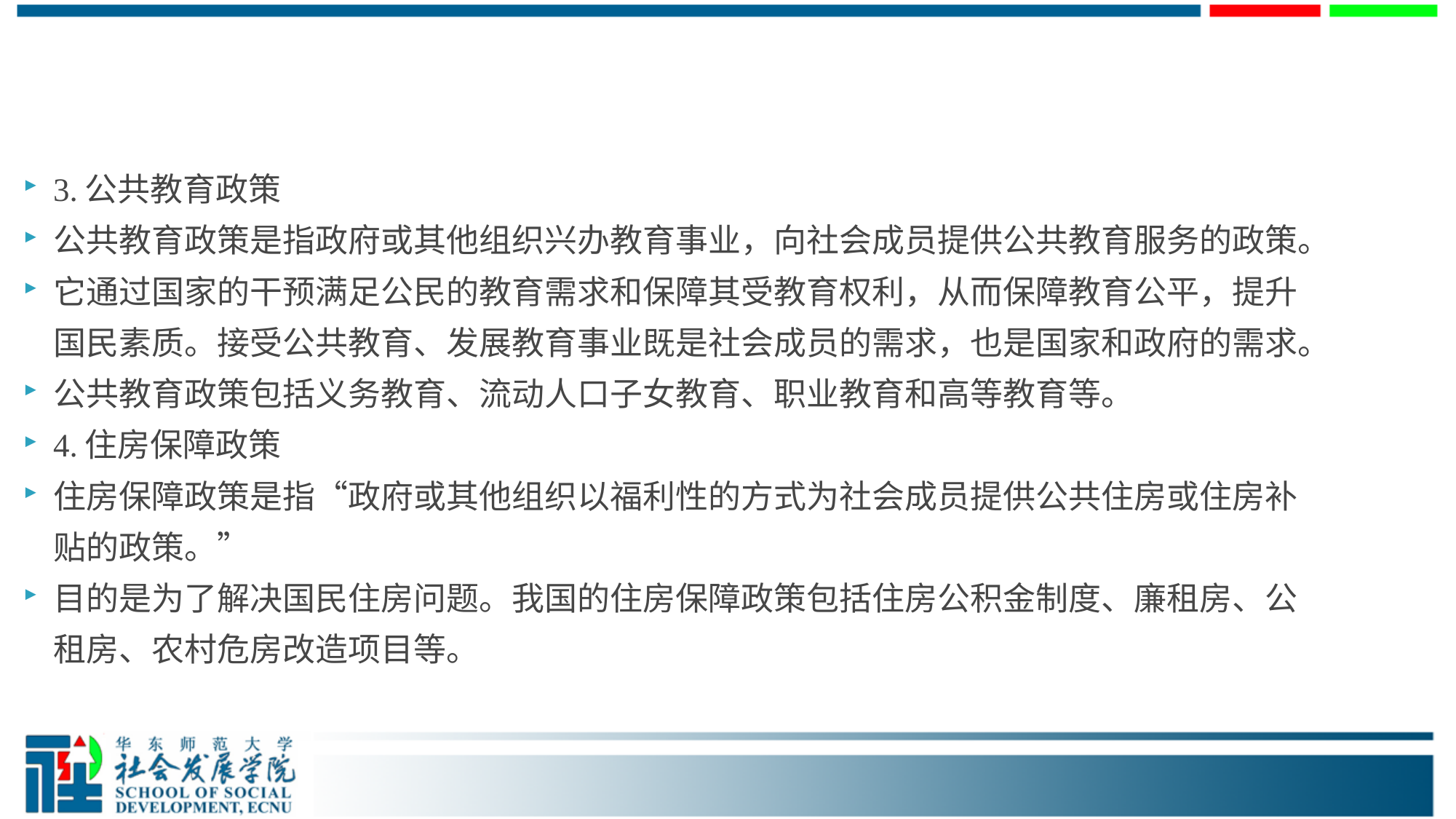

3.公共教育政策
公共教育政策是指政府或其他组织兴办教育事业，向社会成员提供公共教育服务的政策。
它通过国家的干预满足公民的教育需求和保障其受教育权利，从而保障教育公平，提升国民素质。接受公共教育、发展教育事业既是社会成员的需求，也是国家和政府的需求。
公共教育政策包括义务教育、流动人口子女教育、职业教育和高等教育等。
4.住房保障政策
住房保障政策是指“政府或其他组织以福利性的方式为社会成员提供公共住房或住房补贴的政策。”
目的是为了解决国民住房问题。我国的住房保障政策包括住房公积金制度、廉租房、公租房、农村危房改造项目等。